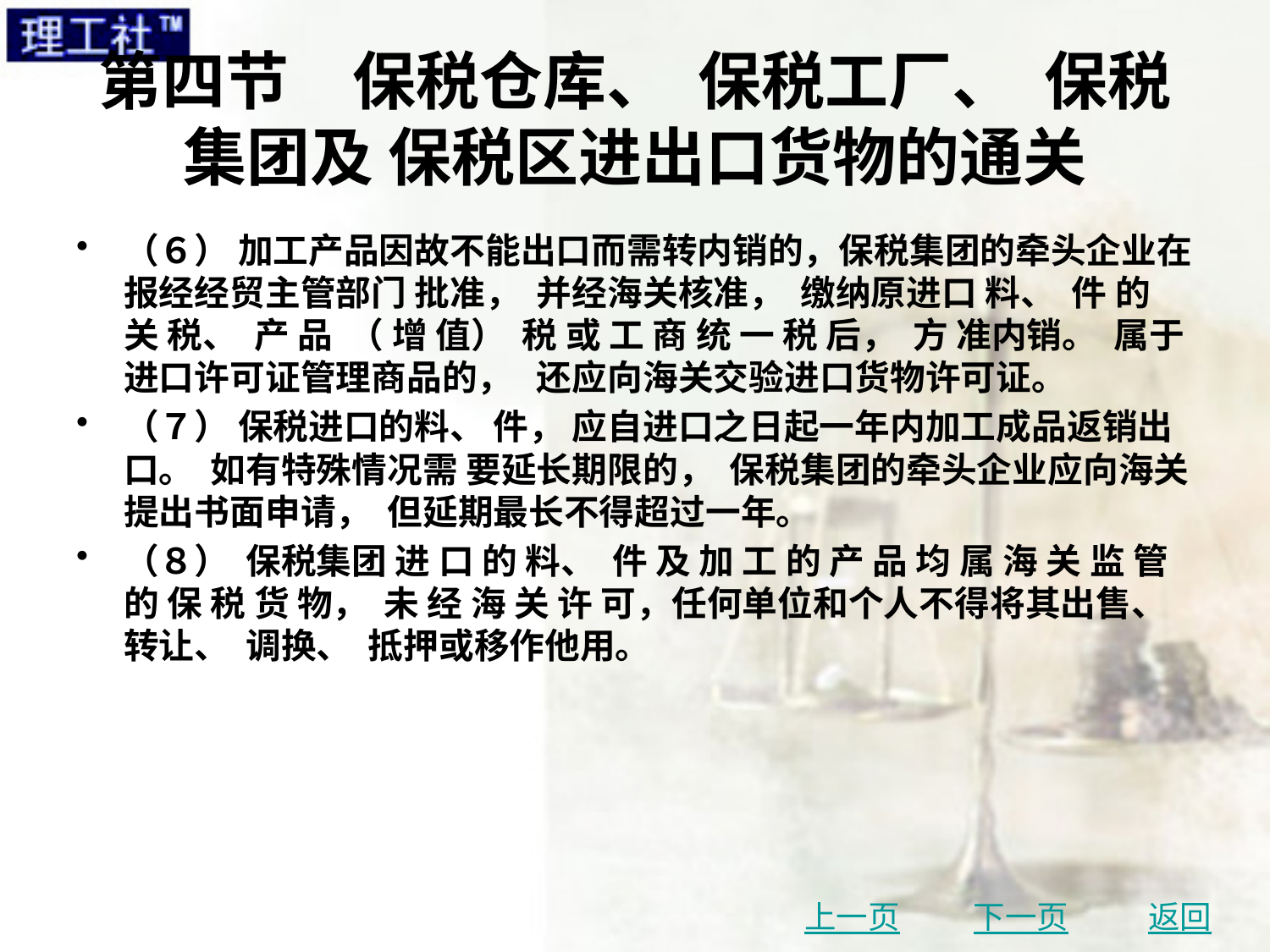

# 第四节　保税仓库、  保税工厂、  保税集团及 保税区进出口货物的通关
（６） 加工产品因故不能出口而需转内销的，保税集团的牵头企业在报经经贸主管部门 批准，  并经海关核准，  缴纳原进口 料、  件 的 关 税、  产 品  （ 增 值）  税 或 工 商 统 一 税 后，  方 准内销。  属于进口许可证管理商品的，   还应向海关交验进口货物许可证。
（７） 保税进口的料、 件， 应自进口之日起一年内加工成品返销出口。  如有特殊情况需 要延长期限的，  保税集团的牵头企业应向海关提出书面申请，  但延期最长不得超过一年。
（８）  保税集团 进 口 的 料、  件 及 加 工 的 产 品 均 属 海 关 监 管 的 保 税 货 物，  未 经 海 关 许 可，任何单位和个人不得将其出售、   转让、  调换、  抵押或移作他用。

上一页
下一页
返回